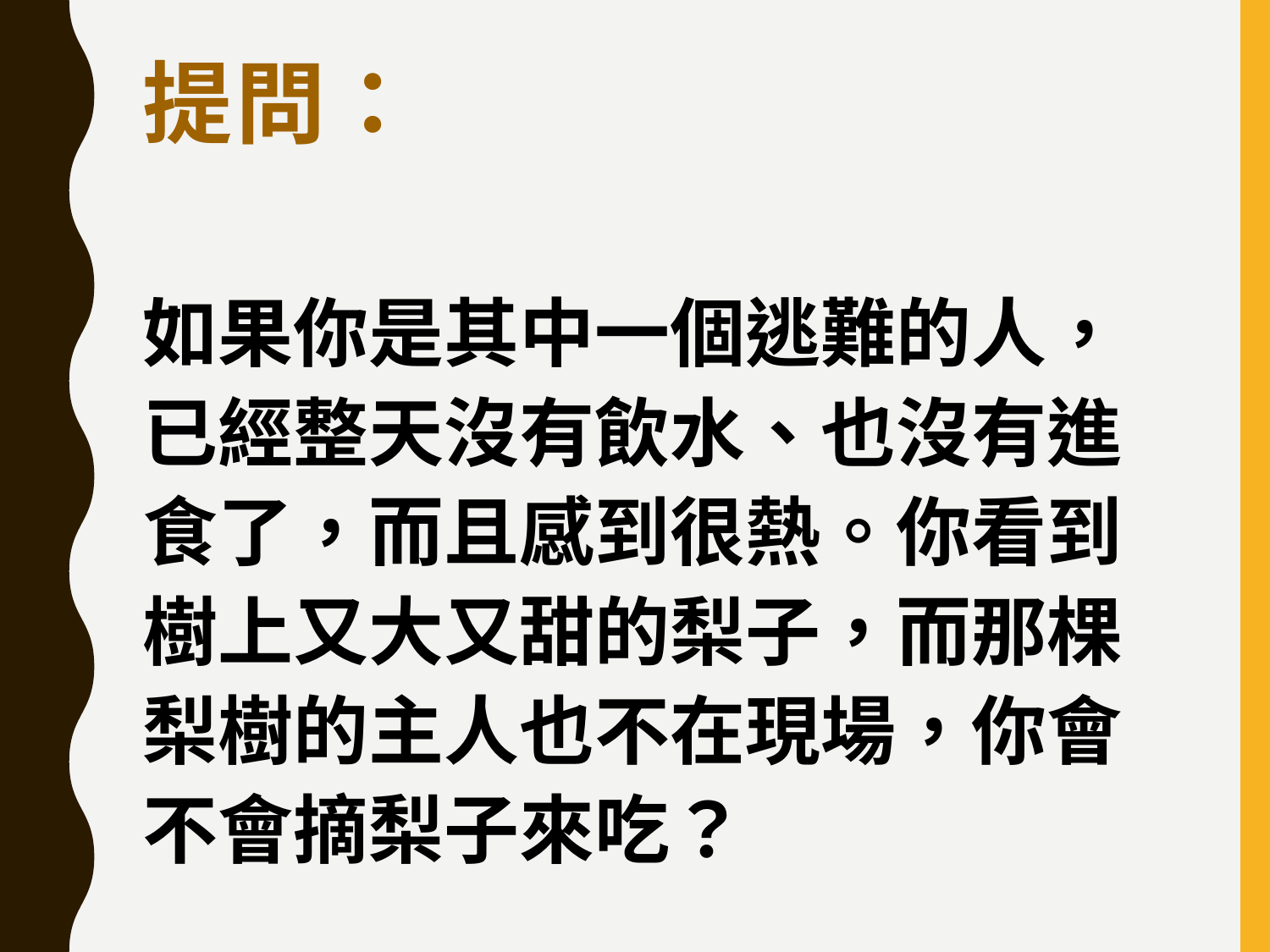

# 提問：
如果你是其中一個逃難的人，已經整天沒有飲水、也沒有進食了，而且感到很熱。你看到樹上又大又甜的梨子，而那棵梨樹的主人也不在現場，你會不會摘梨子來吃？